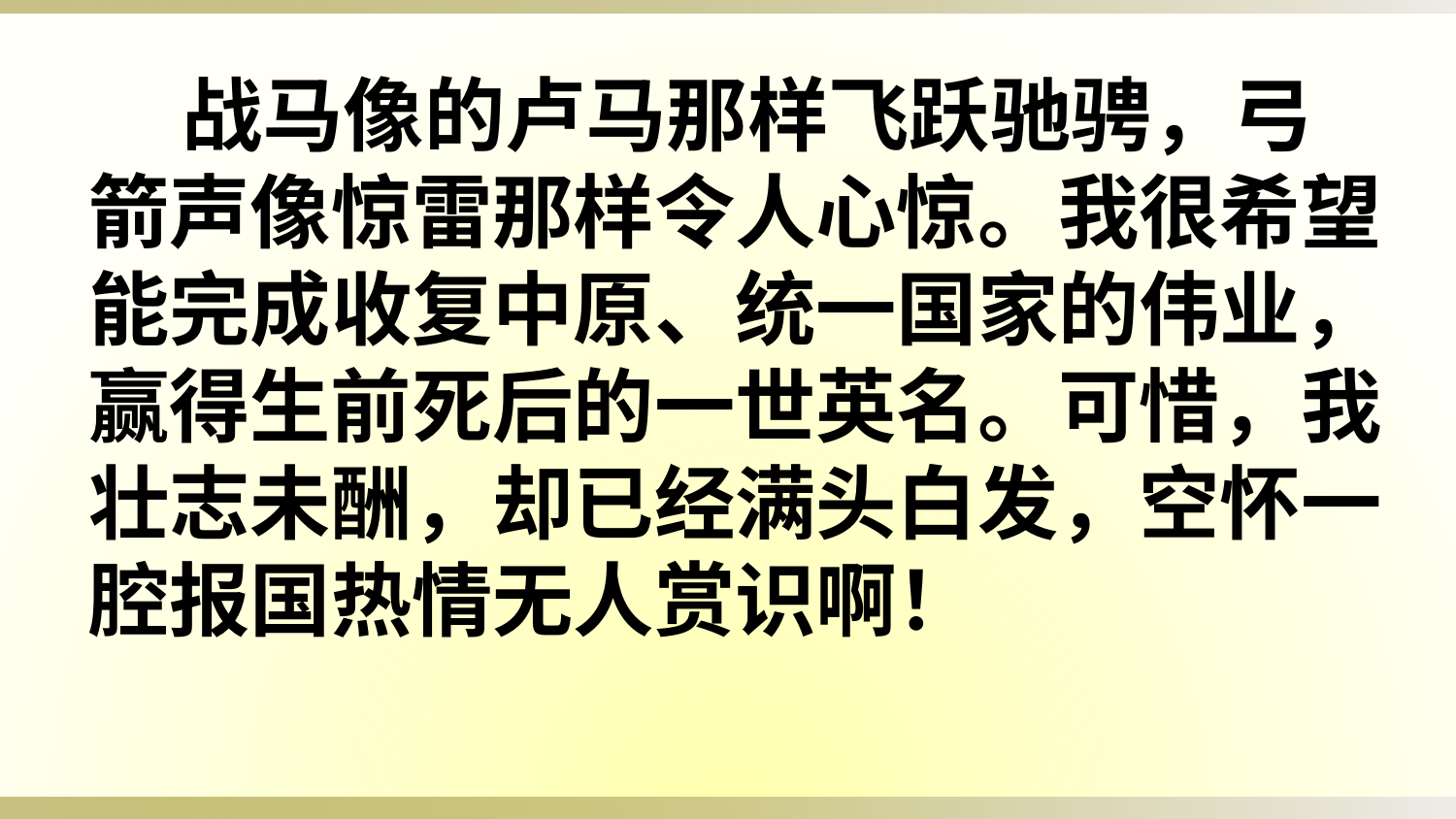

战马像的卢马那样飞跃驰骋，弓箭声像惊雷那样令人心惊。我很希望能完成收复中原、统一国家的伟业，赢得生前死后的一世英名。可惜，我壮志未酬，却已经满头白发，空怀一腔报国热情无人赏识啊！